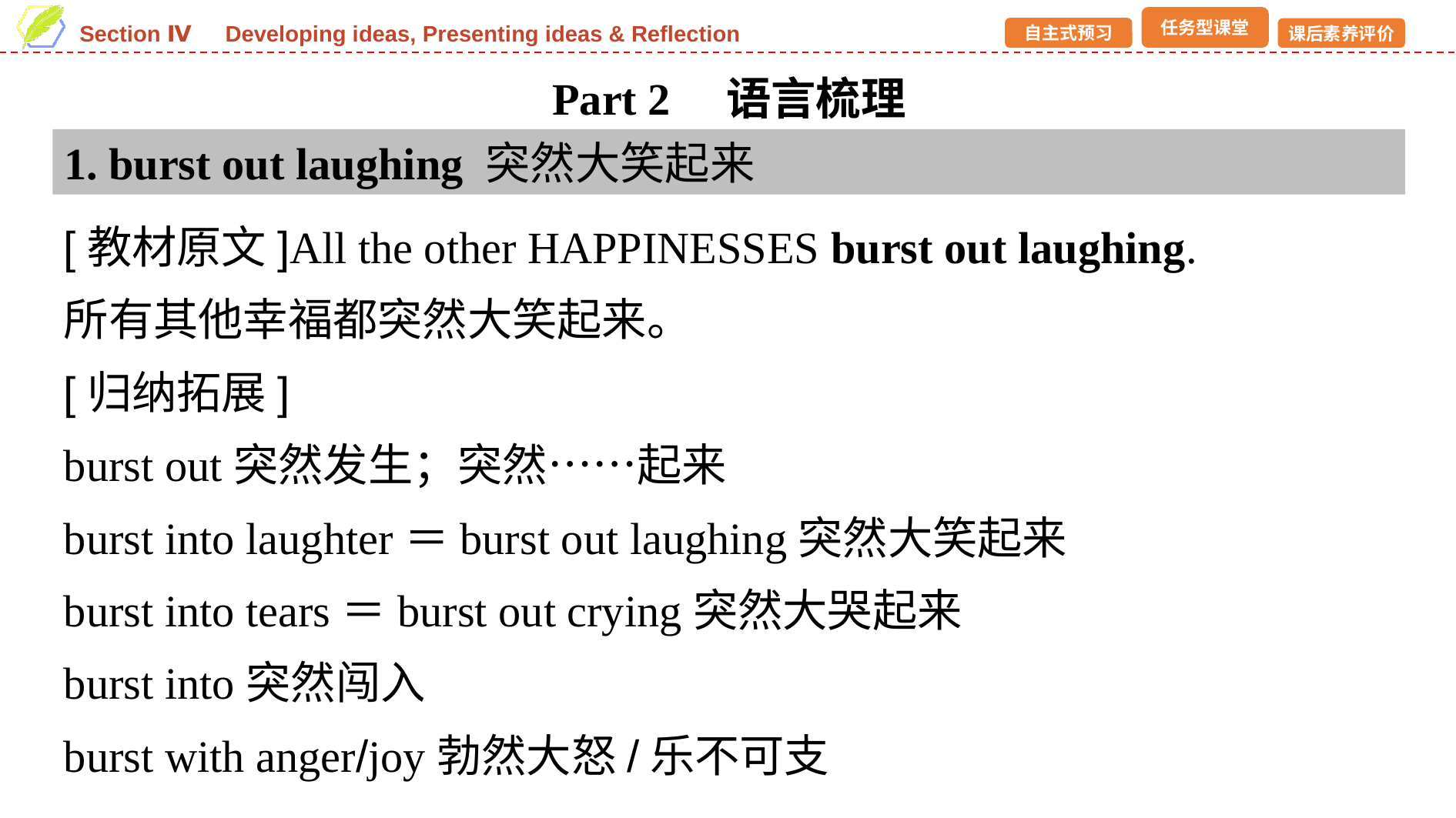

Part 2　语言梳理
1. burst out laughing 突然大笑起来
[教材原文]All the other HAPPINESSES burst out laughing.
所有其他幸福都突然大笑起来。
[归纳拓展]
burst out突然发生；突然……起来
burst into laughter＝burst out laughing突然大笑起来
burst into tears＝burst out crying突然大哭起来
burst into突然闯入
burst with anger/joy勃然大怒/乐不可支